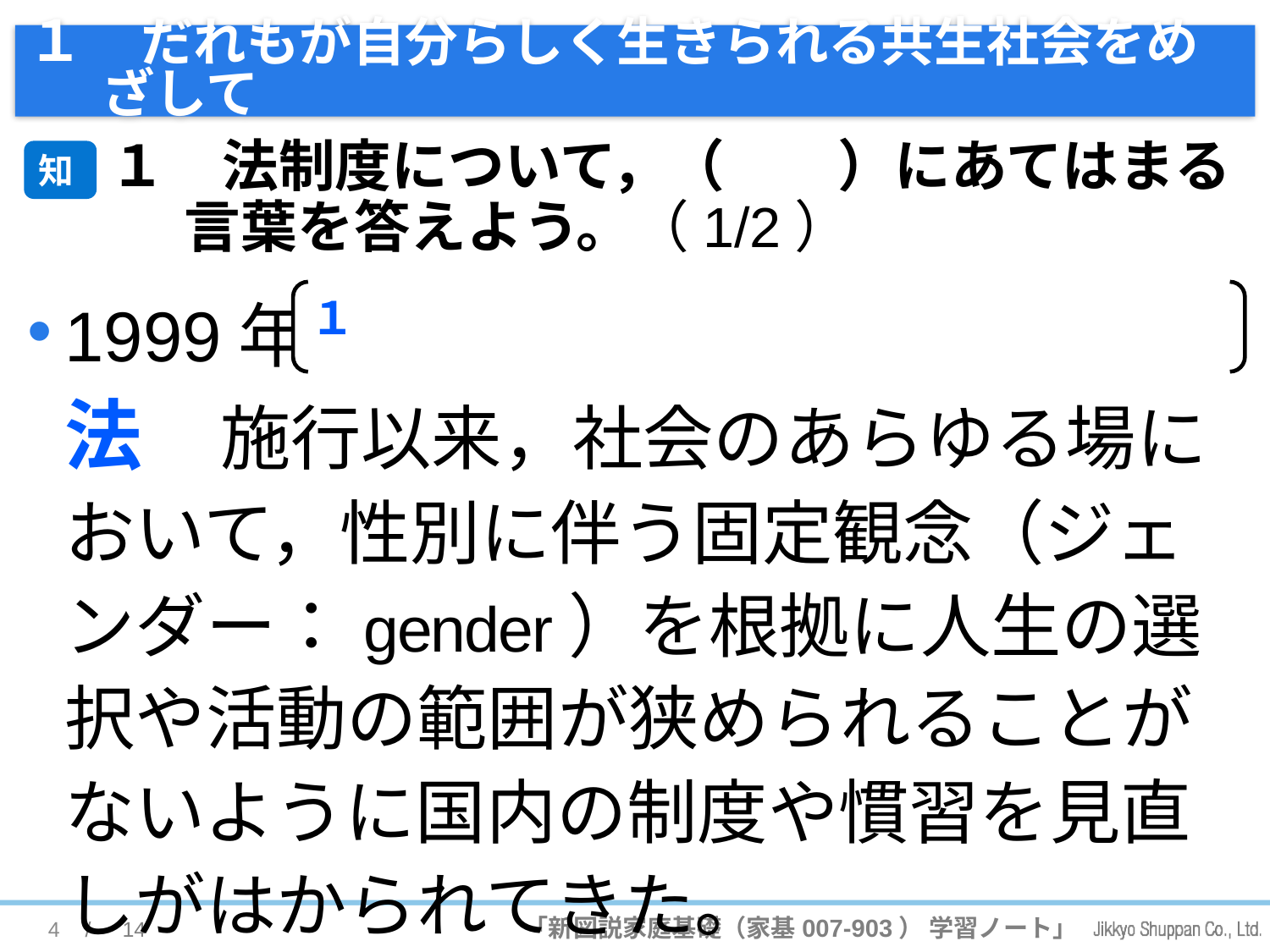

# １　だれもが自分らしく生きられる共生社会をめざして
１　法制度について，（　　）にあてはまる言葉を答えよう。（1/2）
知
1999年 (1) 男女共同参画社会基本法　施行以来，社会のあらゆる場において，性別に伴う固定観念（ジェンダー：gender）を根拠に人生の選択や活動の範囲が狭められることがないように国内の制度や慣習を見直しがはかられてきた。
１
4